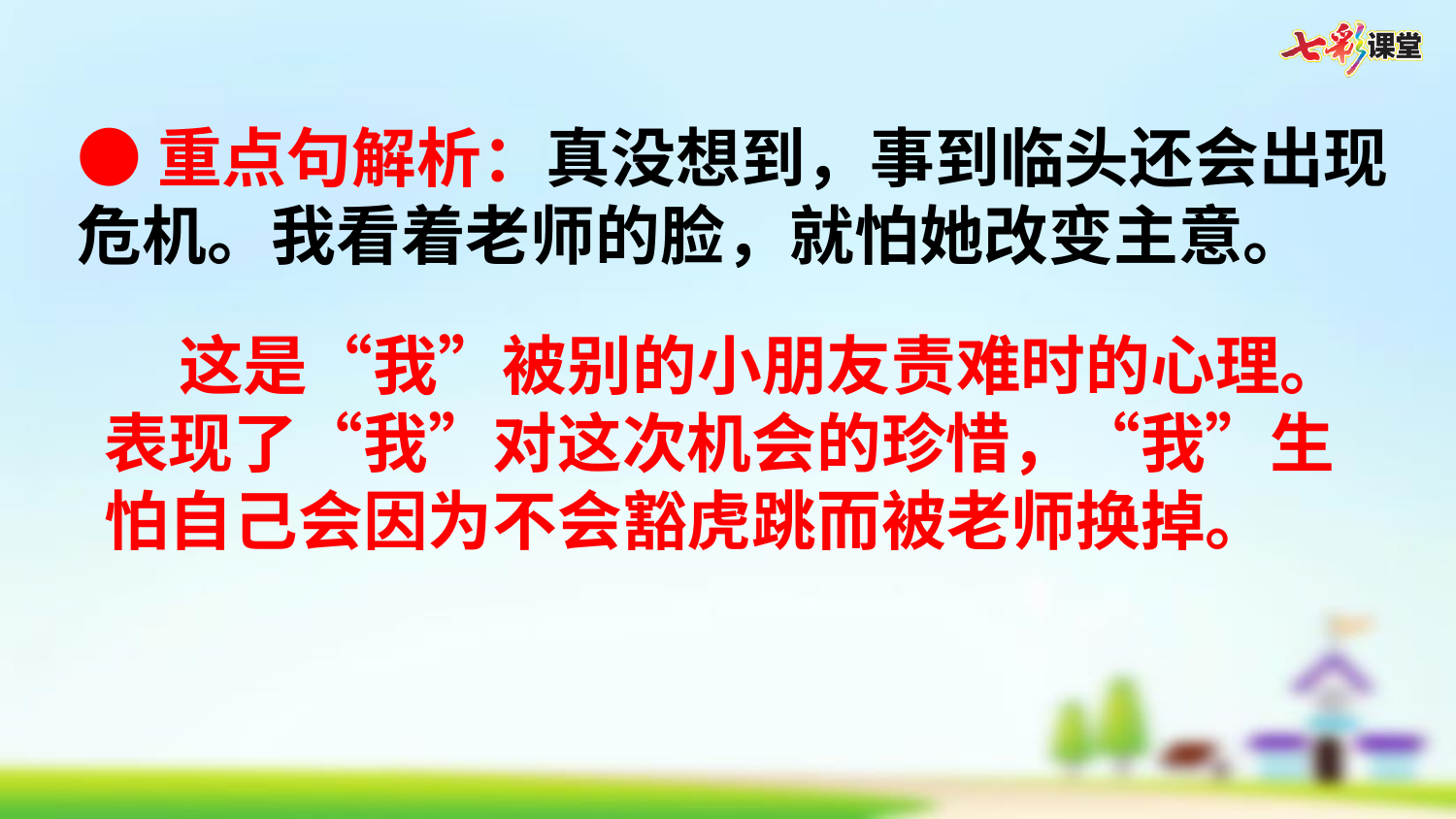

●重点句解析：真没想到，事到临头还会出现危机。我看着老师的脸，就怕她改变主意。
    这是“我”被别的小朋友责难时的心理。表现了“我”对这次机会的珍惜，“我”生怕自己会因为不会豁虎跳而被老师换掉。